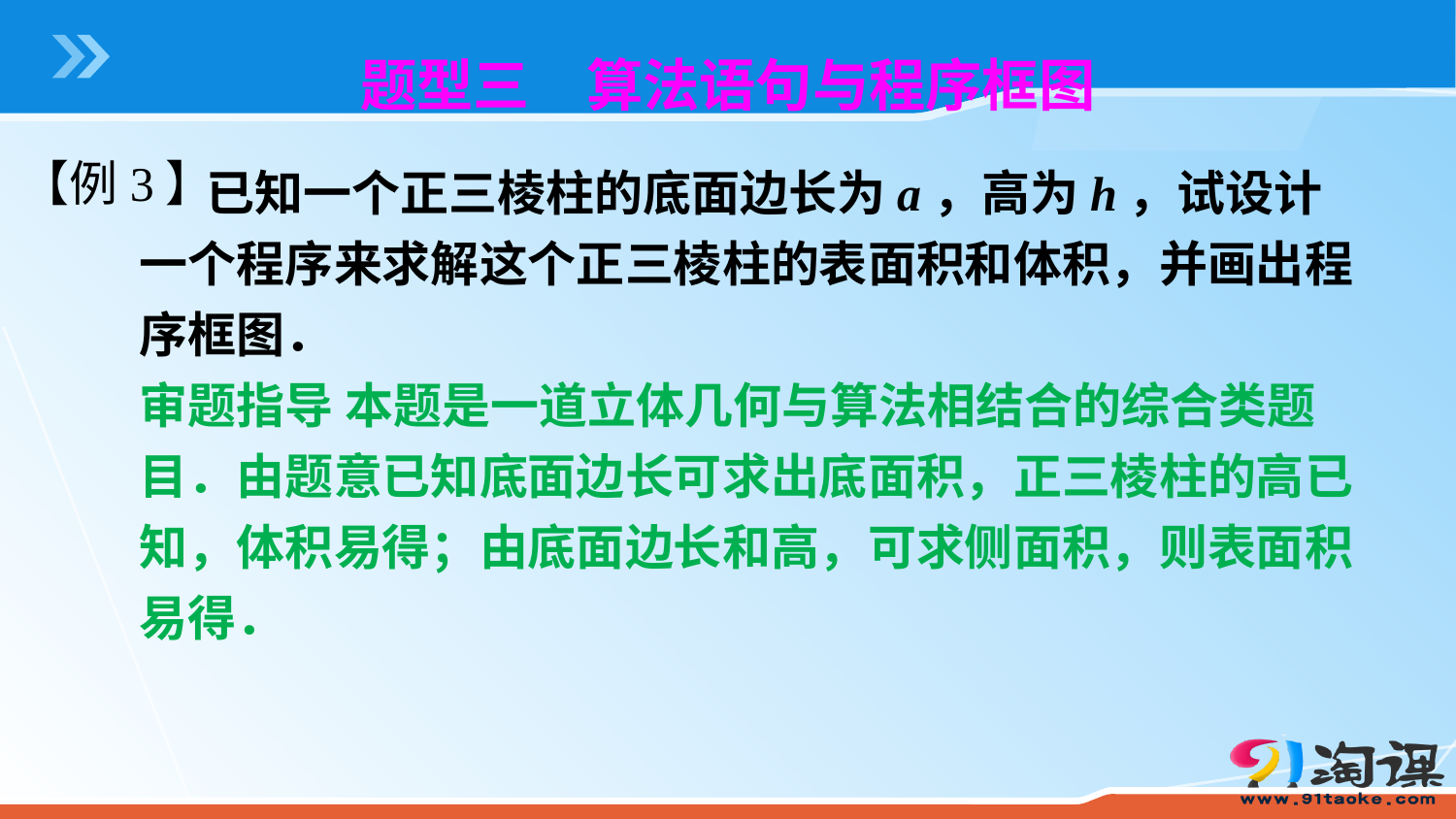

题型三　算法语句与程序框图
     已知一个正三棱柱的底面边长为a，高为h，试设计一个程序来求解这个正三棱柱的表面积和体积，并画出程序框图．
审题指导 本题是一道立体几何与算法相结合的综合类题目．由题意已知底面边长可求出底面积，正三棱柱的高已知，体积易得；由底面边长和高，可求侧面积，则表面积易得．

【例3】